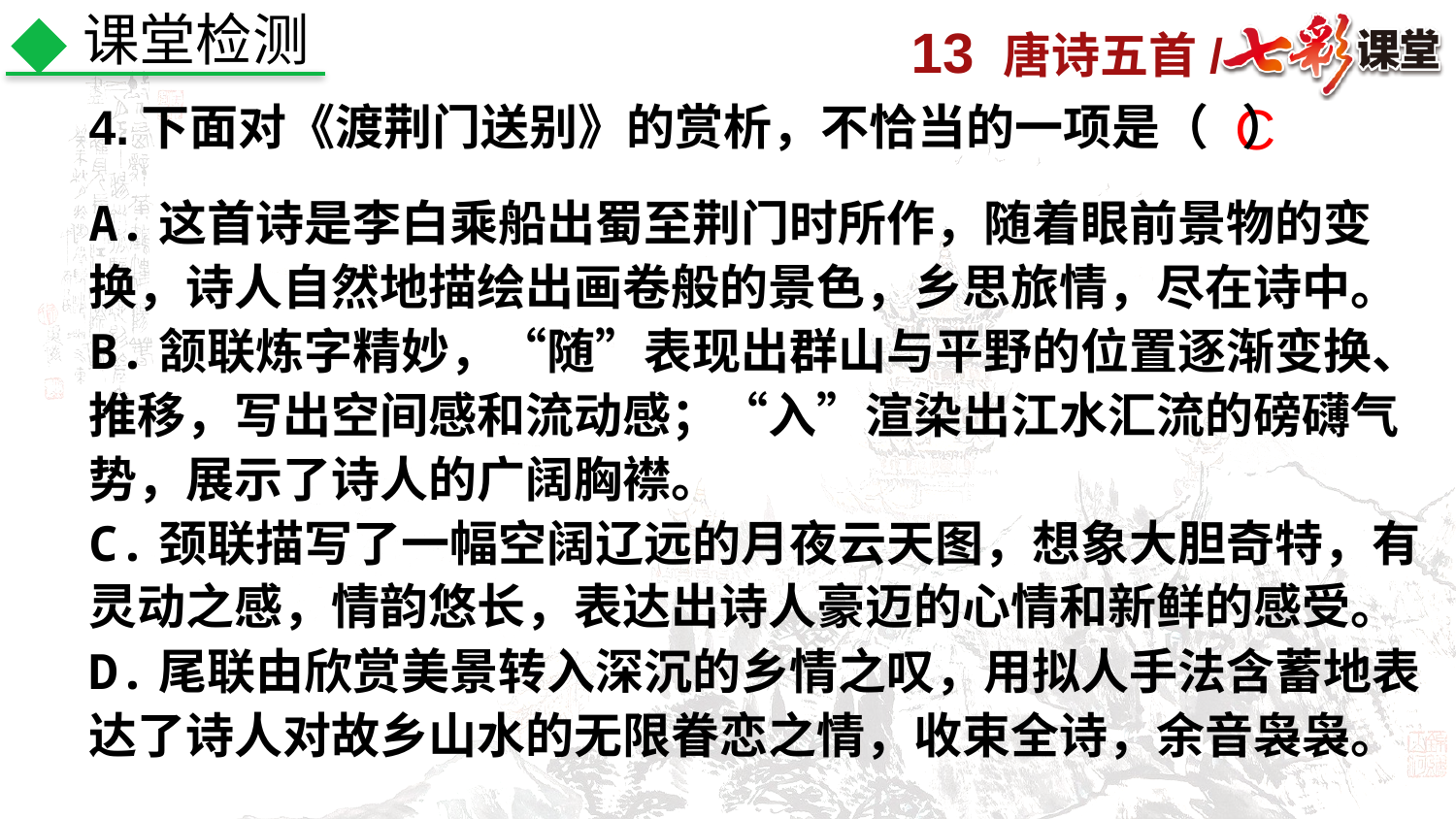

课堂检测

C
4.下面对《渡荆门送别》的赏析，不恰当的一项是（   ）
A.这首诗是李白乘船出蜀至荆门时所作，随着眼前景物的变
换，诗人自然地描绘出画卷般的景色，乡思旅情，尽在诗中。
B.颔联炼字精妙，“随”表现出群山与平野的位置逐渐变换、推移，写出空间感和流动感；“入”渲染出江水汇流的磅礴气势，展示了诗人的广阔胸襟。
C.颈联描写了一幅空阔辽远的月夜云天图，想象大胆奇特，有灵动之感，情韵悠长，表达出诗人豪迈的心情和新鲜的感受。
D.尾联由欣赏美景转入深沉的乡情之叹，用拟人手法含蓄地表达了诗人对故乡山水的无限眷恋之情，收束全诗，余音袅袅。